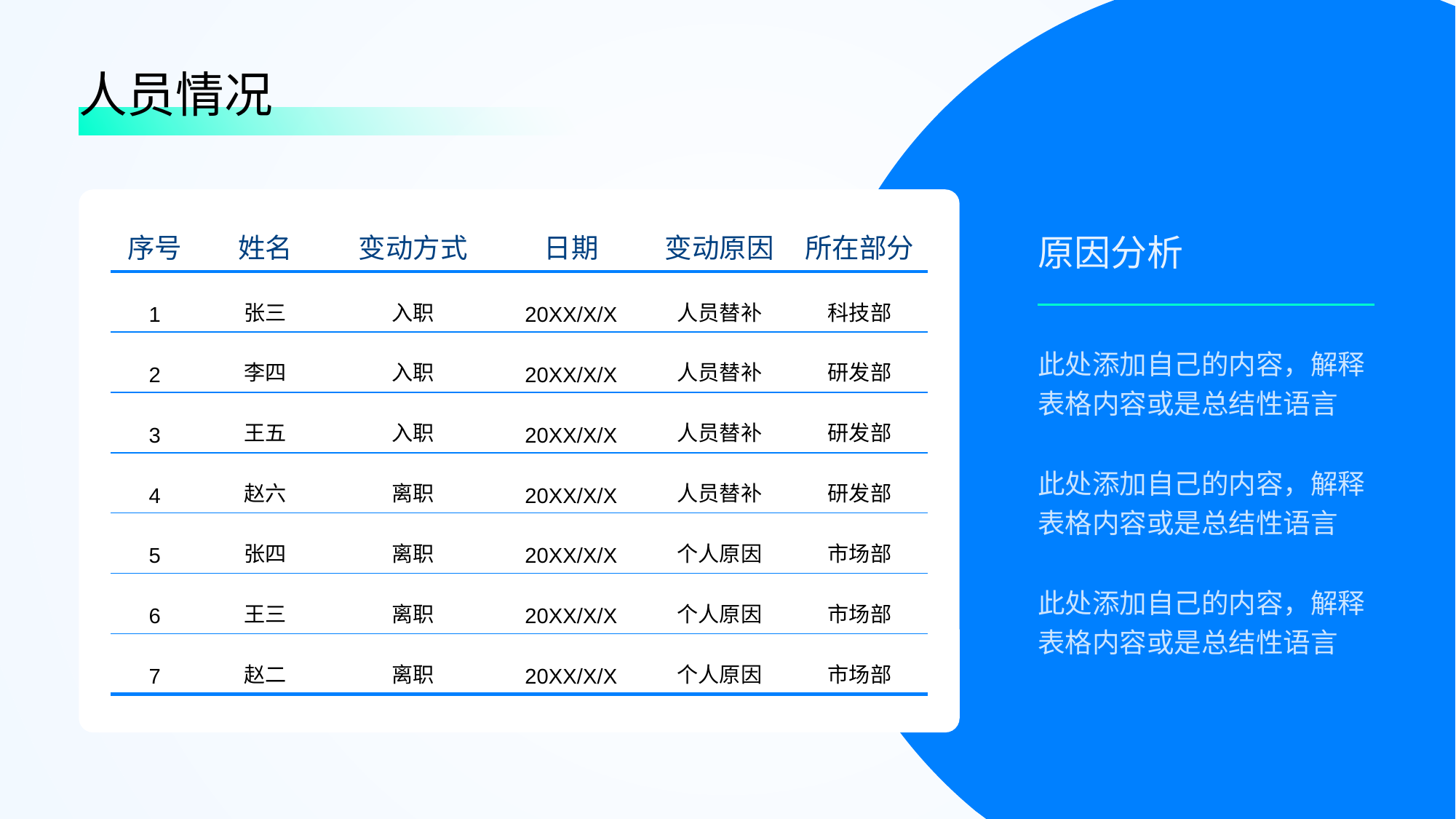

人员情况

| 序号 | 姓名 | 变动方式 | 日期 | 变动原因 | 所在部分 |
| --- | --- | --- | --- | --- | --- |
| 1 | 张三 | 入职 | 20XX/X/X | 人员替补 | 科技部 |
| 2 | 李四 | 入职 | 20XX/X/X | 人员替补 | 研发部 |
| 3 | 王五 | 入职 | 20XX/X/X | 人员替补 | 研发部 |
| 4 | 赵六 | 离职 | 20XX/X/X | 人员替补 | 研发部 |
| 5 | 张四 | 离职 | 20XX/X/X | 个人原因 | 市场部 |
| 6 | 王三 | 离职 | 20XX/X/X | 个人原因 | 市场部 |
| 7 | 赵二 | 离职 | 20XX/X/X | 个人原因 | 市场部 |
原因分析
此处添加自己的内容，解释表格内容或是总结性语言
此处添加自己的内容，解释表格内容或是总结性语言
此处添加自己的内容，解释表格内容或是总结性语言